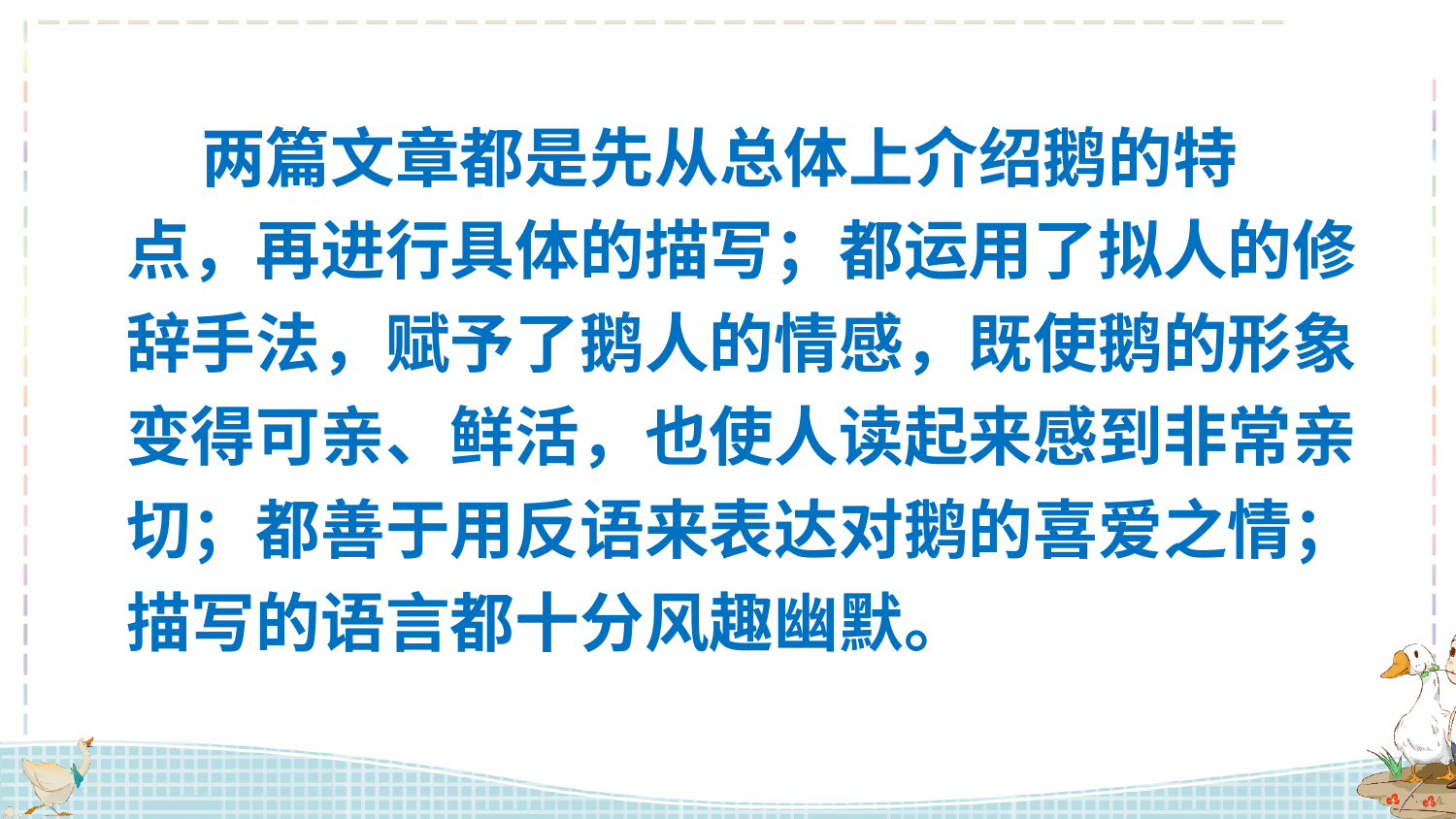

两篇文章都是先从总体上介绍鹅的特点，再进行具体的描写；都运用了拟人的修辞手法，赋予了鹅人的情感，既使鹅的形象变得可亲、鲜活，也使人读起来感到非常亲切；都善于用反语来表达对鹅的喜爱之情；描写的语言都十分风趣幽默。